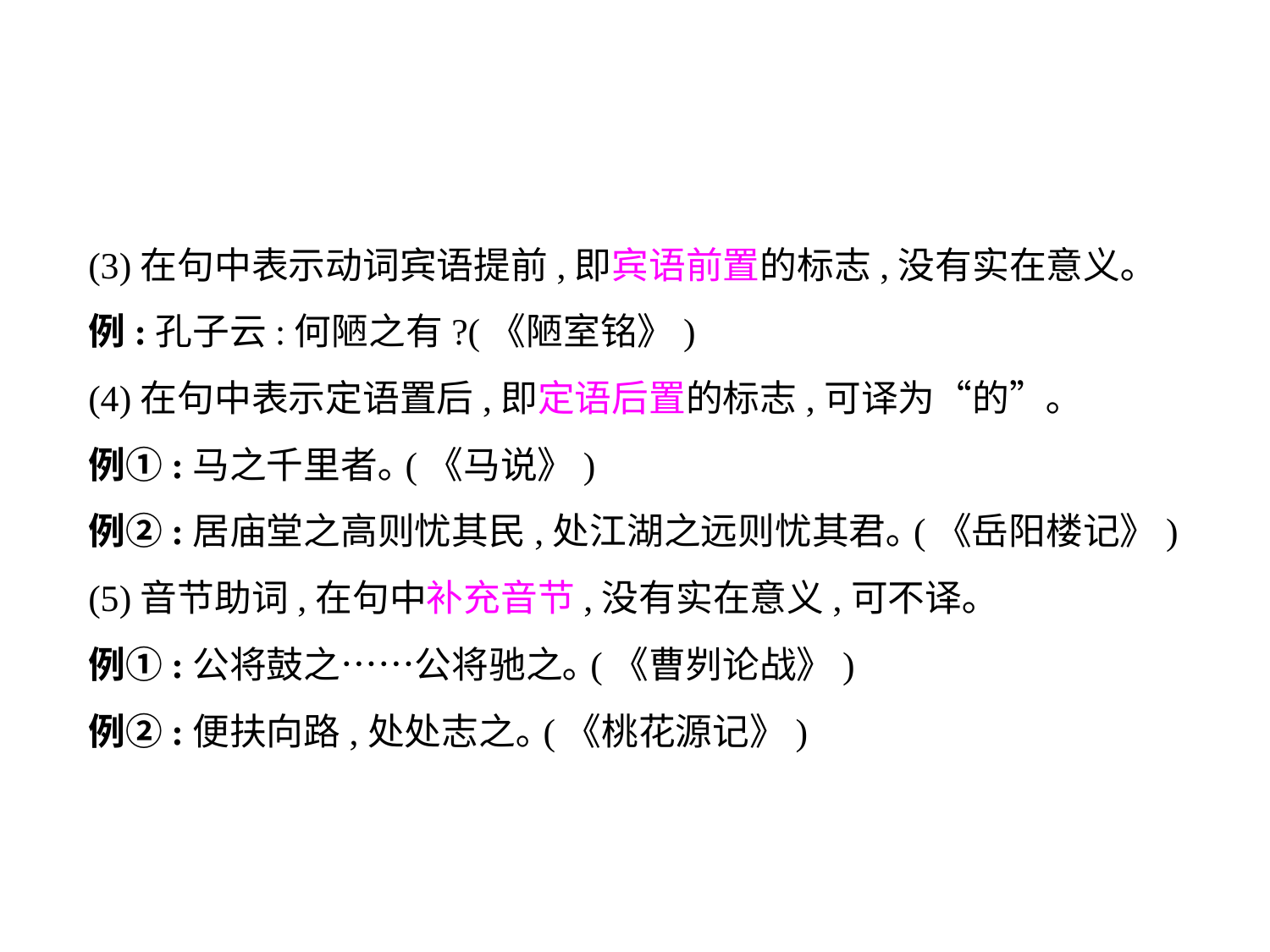

(3)在句中表示动词宾语提前,即宾语前置的标志,没有实在意义｡
例:孔子云:何陋之有?(《陋室铭》)
(4)在句中表示定语置后,即定语后置的标志,可译为“的”｡
例①:马之千里者｡(《马说》)
例②:居庙堂之高则忧其民,处江湖之远则忧其君｡(《岳阳楼记》)
(5)音节助词,在句中补充音节,没有实在意义,可不译｡
例①:公将鼓之……公将驰之｡(《曹刿论战》)
例②:便扶向路,处处志之｡(《桃花源记》)